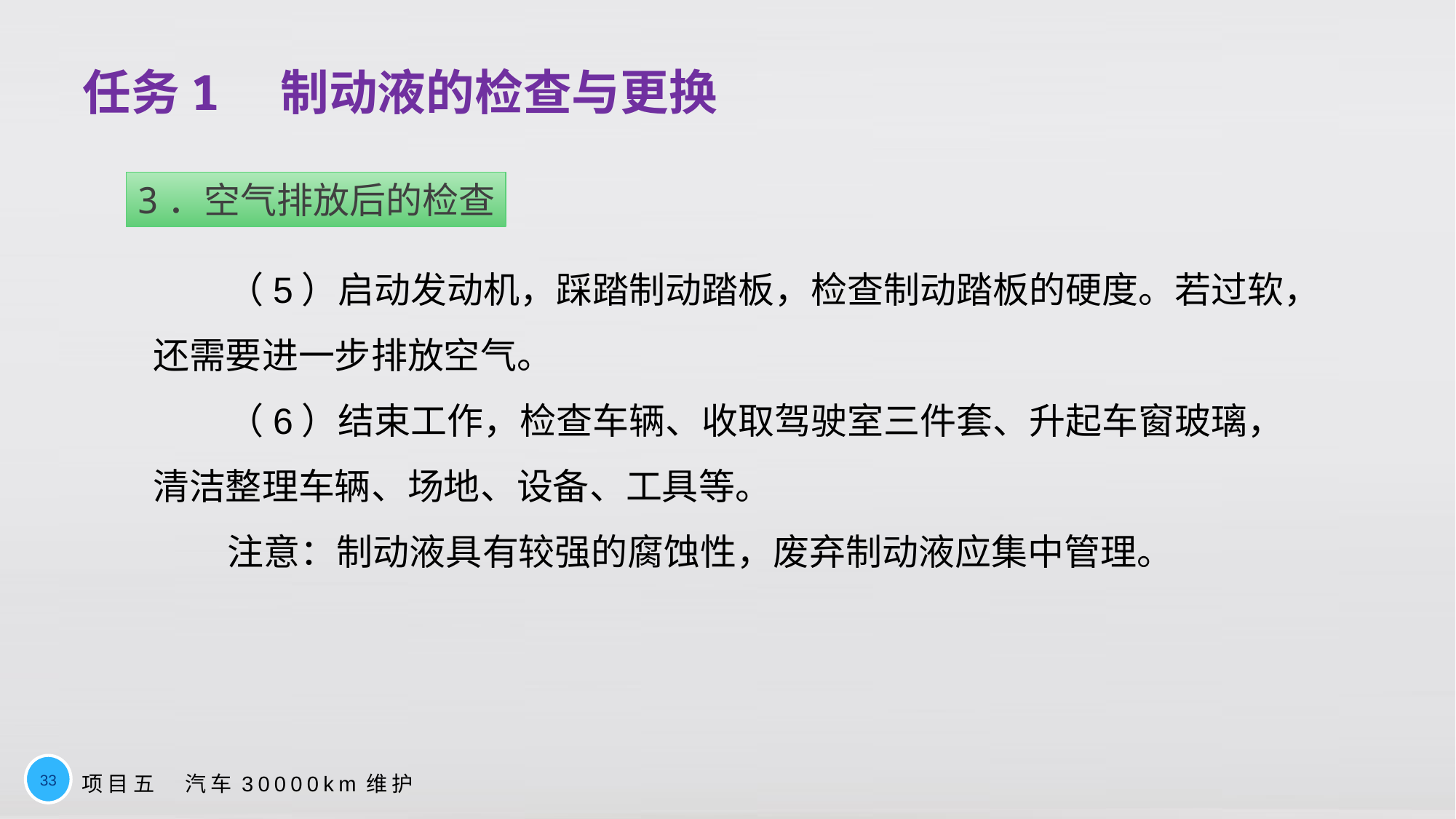

# 任务1　制动液的检查与更换
3．空气排放后的检查
（5）启动发动机，踩踏制动踏板，检查制动踏板的硬度。若过软，还需要进一步排放空气。
（6）结束工作，检查车辆、收取驾驶室三件套、升起车窗玻璃，清洁整理车辆、场地、设备、工具等。
注意：制动液具有较强的腐蚀性，废弃制动液应集中管理。
33